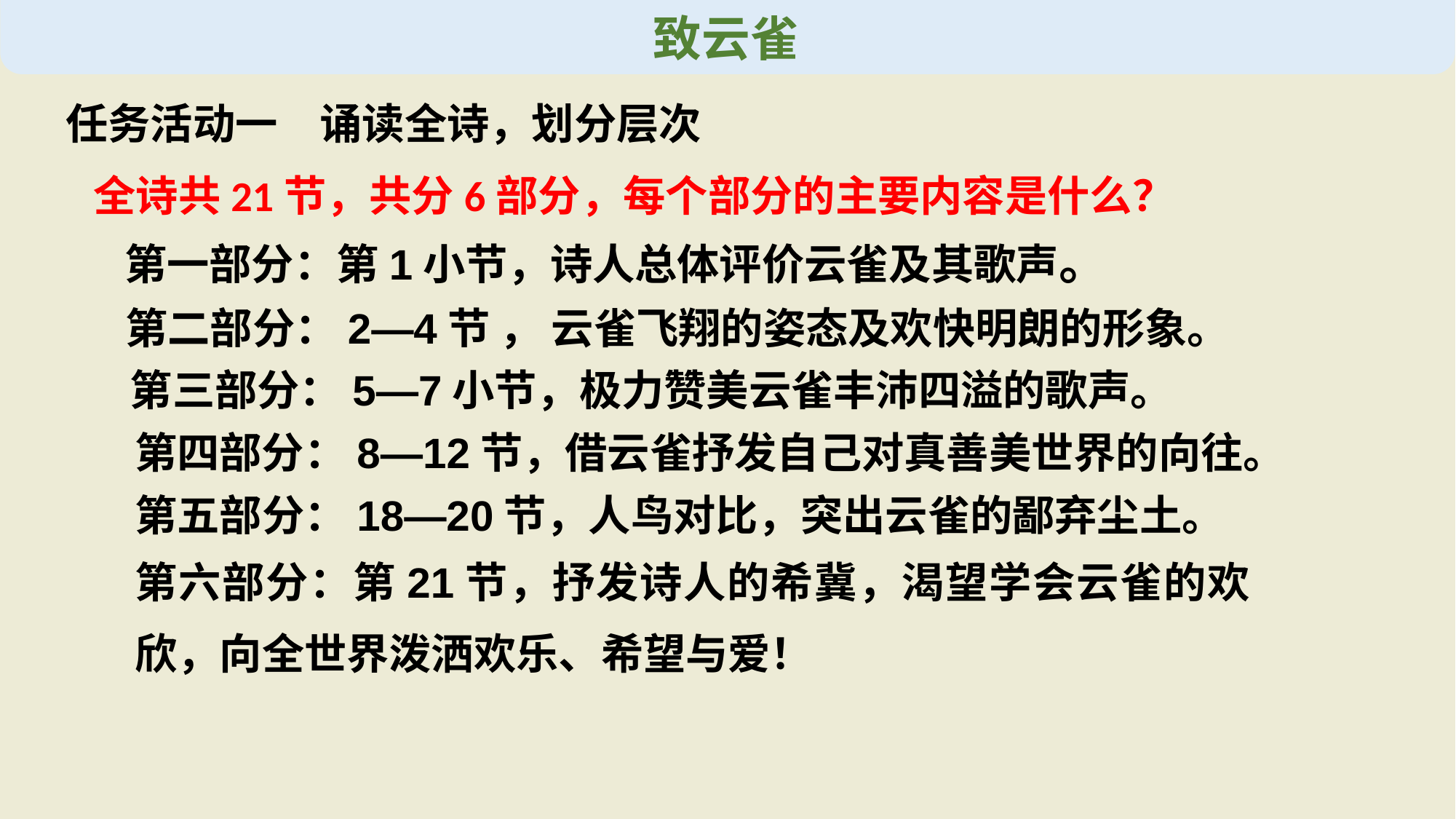

致云雀
任务活动一　诵读全诗，划分层次
全诗共21节，共分6部分，每个部分的主要内容是什么？
第一部分：第1小节，诗人总体评价云雀及其歌声。
第二部分：2—4节 ， 云雀飞翔的姿态及欢快明朗的形象。
第三部分：5—7小节，极力赞美云雀丰沛四溢的歌声。
第四部分：8—12节，借云雀抒发自己对真善美世界的向往。
第五部分：18—20节，人鸟对比，突出云雀的鄙弃尘土。
第六部分：第21节，抒发诗人的希冀，渴望学会云雀的欢欣，向全世界泼洒欢乐、希望与爱！